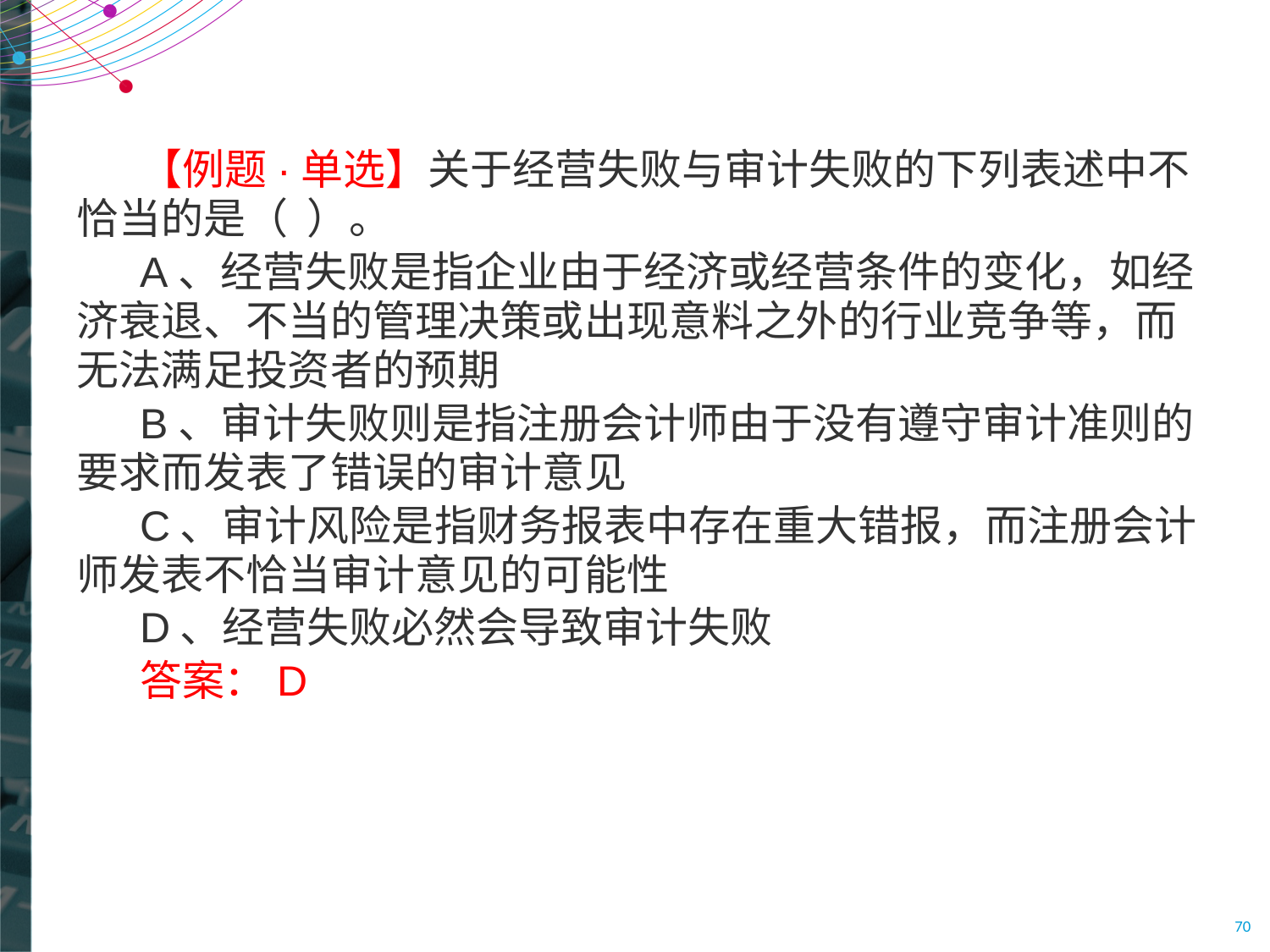

【例题·单选】关于经营失败与审计失败的下列表述中不恰当的是（  ）。
A、经营失败是指企业由于经济或经营条件的变化，如经济衰退、不当的管理决策或出现意料之外的行业竞争等，而无法满足投资者的预期
B、审计失败则是指注册会计师由于没有遵守审计准则的要求而发表了错误的审计意见
C、审计风险是指财务报表中存在重大错报，而注册会计师发表不恰当审计意见的可能性
D、经营失败必然会导致审计失败
答案：D